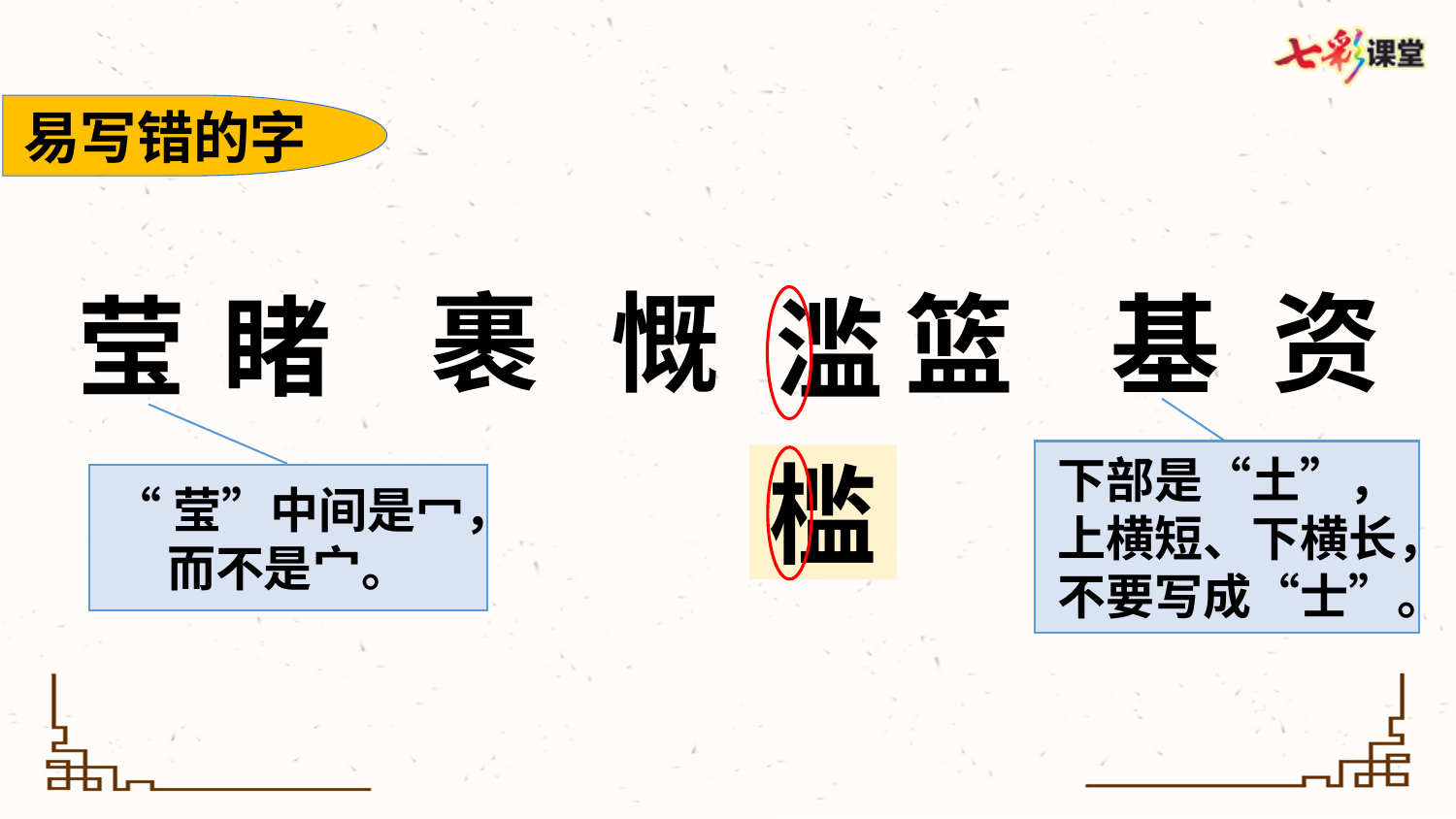

易写错的字
裹
慨
资
篮
基
莹
睹
滥

下部是“土”，上横短、下横长，不要写成“士”。
槛

“莹”中间是冖，而不是宀。